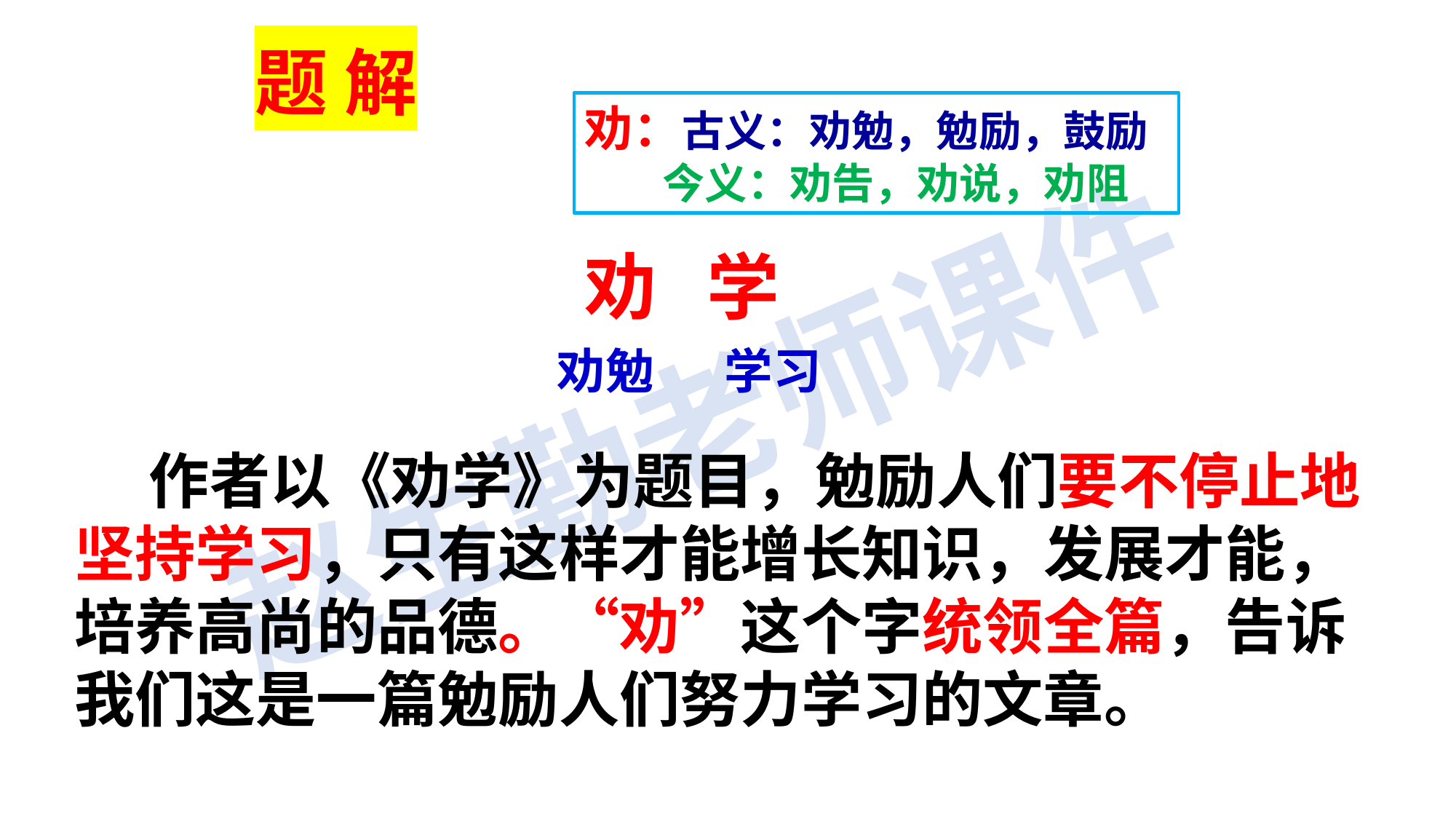

题 解
劝：古义：劝勉，勉励，鼓励
       今义：劝告，劝说，劝阻
劝   学
劝勉
学习
     作者以《劝学》为题目，勉励人们要不停止地坚持学习，只有这样才能增长知识，发展才能，培养高尚的品德。“劝”这个字统领全篇，告诉我们这是一篇勉励人们努力学习的文章。